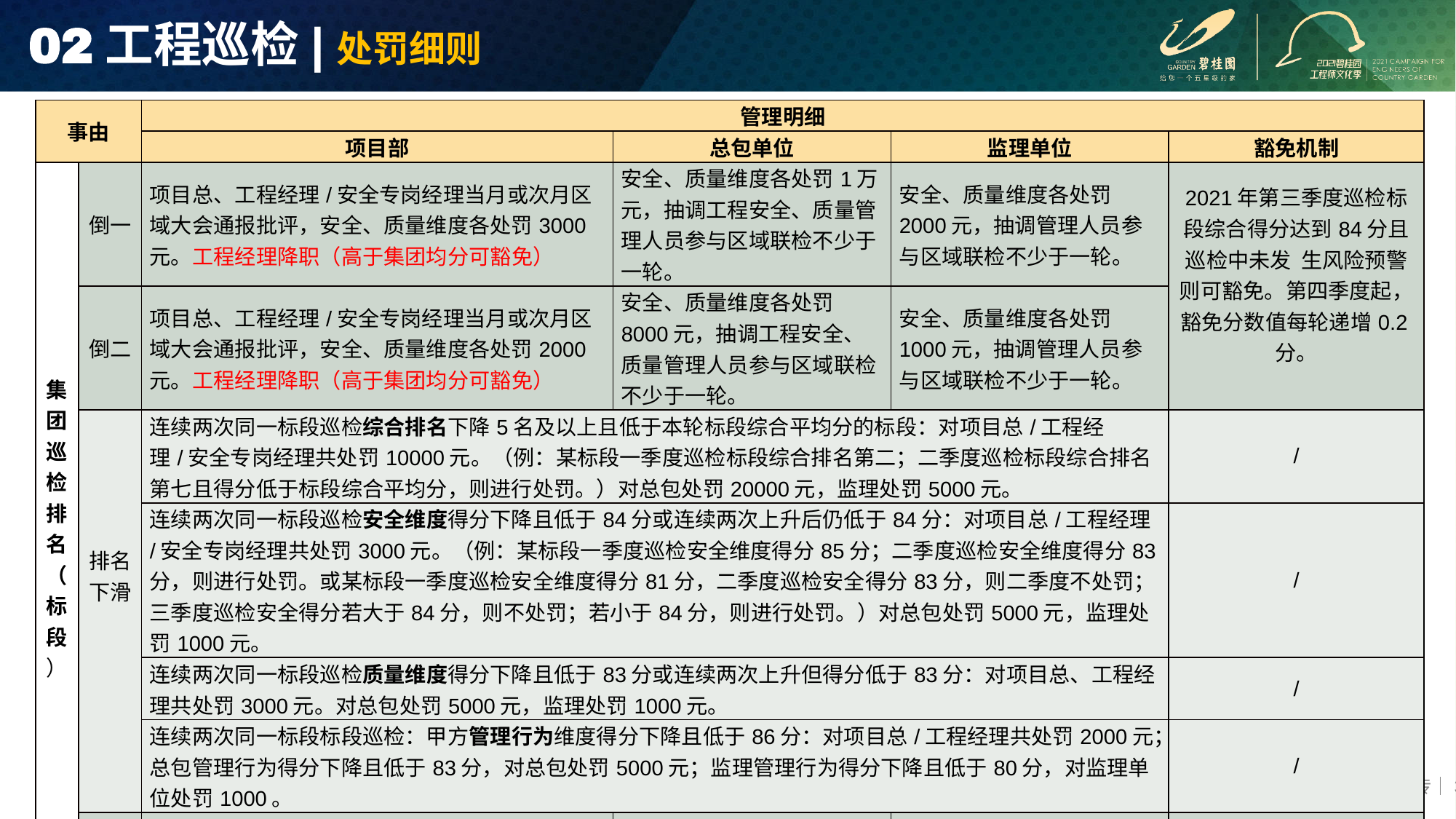

# 02工程巡检|处罚细则
| 事由 |  | 管理明细 |  |  |  |
| --- | --- | --- | --- | --- | --- |
|  |  | 项目部 | 总包单位 | 监理单位 | 豁免机制 |
| 集团巡检排名（标段） | 倒一 | 项目总、工程经理/安全专岗经理当月或次月区域大会通报批评，安全、质量维度各处罚3000元。工程经理降职（高于集团均分可豁免） | 安全、质量维度各处罚1万元，抽调工程安全、质量管理人员参与区域联检不少于一轮。 | 安全、质量维度各处罚2000元，抽调管理人员参与区域联检不少于一轮。 | 2021年第三季度巡检标段综合得分达到84分且巡检中未发 生风险预警则可豁免。第四季度起，豁免分数值每轮递增0.2分。 |
|  | 倒二 | 项目总、工程经理/安全专岗经理当月或次月区域大会通报批评，安全、质量维度各处罚2000元。工程经理降职（高于集团均分可豁免） | 安全、质量维度各处罚8000元，抽调工程安全、质量管理人员参与区域联检不少于一轮。 | 安全、质量维度各处罚1000元，抽调管理人员参与区域联检不少于一轮。 |  |
|  | 排名下滑 | 连续两次同一标段巡检综合排名下降5名及以上且低于本轮标段综合平均分的标段：对项目总/工程经理/安全专岗经理共处罚10000元。（例：某标段一季度巡检标段综合排名第二；二季度巡检标段综合排名第七且得分低于标段综合平均分，则进行处罚。）对总包处罚20000元，监理处罚5000元。 |  |  | / |
|  |  | 连续两次同一标段巡检安全维度得分下降且低于84分或连续两次上升后仍低于84分：对项目总/工程经理/安全专岗经理共处罚3000元。（例：某标段一季度巡检安全维度得分85分；二季度巡检安全维度得分83分，则进行处罚。或某标段一季度巡检安全维度得分81分，二季度巡检安全得分83分，则二季度不处罚；三季度巡检安全得分若大于84分，则不处罚；若小于84分，则进行处罚。）对总包处罚5000元，监理处罚1000元。 |  |  | / |
|  |  | 连续两次同一标段巡检质量维度得分下降且低于83分或连续两次上升但得分低于83分：对项目总、工程经理共处罚3000元。对总包处罚5000元，监理处罚1000元。 |  |  | / |
|  |  | 连续两次同一标段标段巡检：甲方管理行为维度得分下降且低于86分：对项目总/工程经理共处罚2000元；总包管理行为得分下降且低于83分，对总包处罚5000元；监理管理行为得分下降且低于80分，对监理单位处罚1000。 |  |  | / |
|  | 连续倒数2名 | 项目总降职，工程经理降职，薪资各降低一档 | 约谈总包单位分管领导，暂停半年在本区域招投标，更换项目经理（实际负责人） | 约谈监理单位分管领导，更换总监（实际负责人） |  |